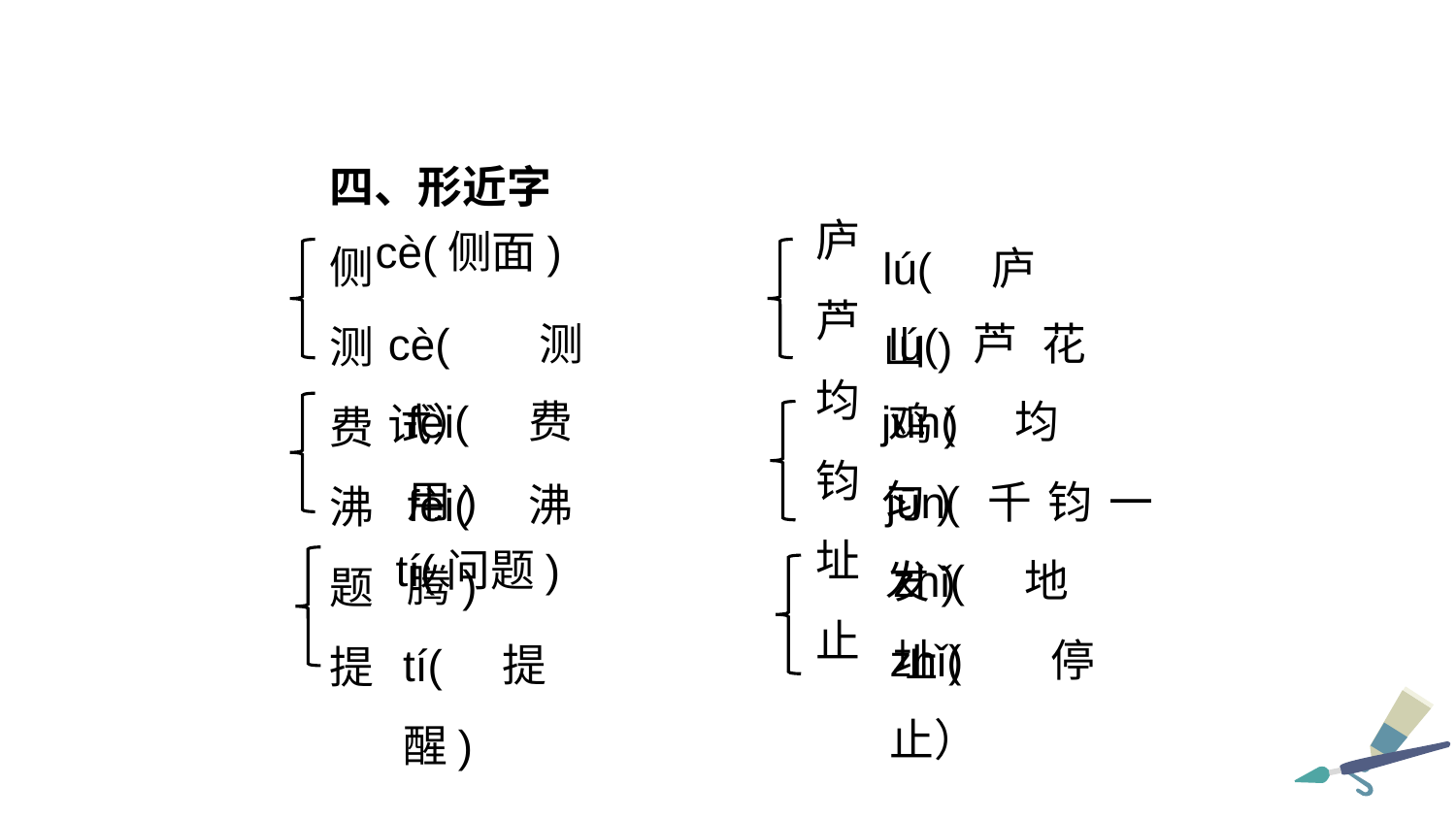

四、形近字
侧
测
费
沸
题
提

庐
芦
均
钧
址
止
lú(庐山)
cè(侧面)

lú(芦花鸡)
cè(测试）
jūn(均匀)
fèi(费用)

jūn(千钧一发)
fèi(沸腾)
zhǐ(地址)
tí(问题)

zhǐ(停止）
tí(提醒)